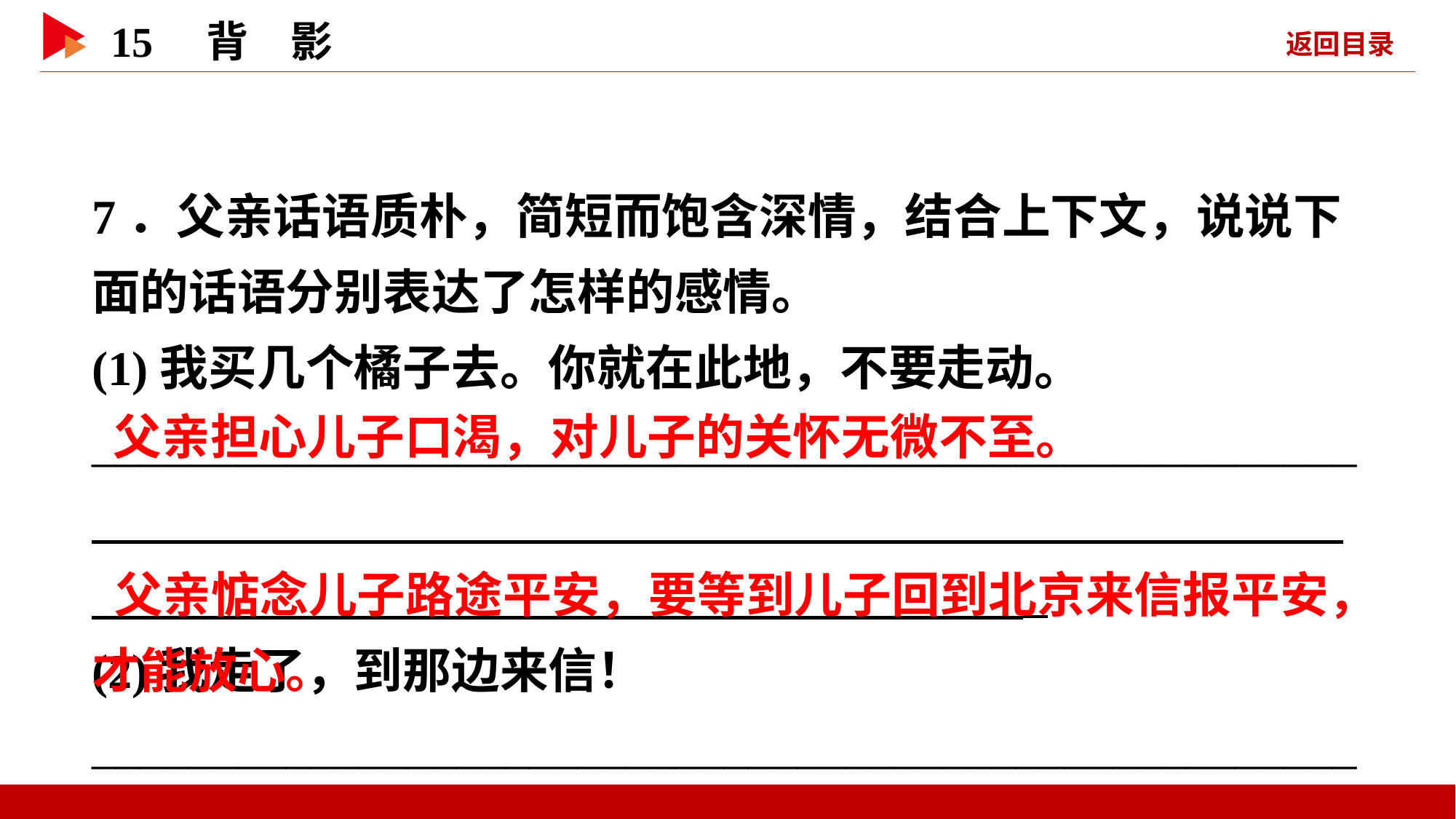

7．父亲话语质朴，简短而饱含深情，结合上下文，说说下面的话语分别表达了怎样的感情。
(1)我买几个橘子去。你就在此地，不要走动。
____________________________________________________
(2)我走了，到那边来信！
________________________________________________________________________________________________________
 父亲担心儿子口渴，对儿子的关怀无微不至。
 父亲惦念儿子路途平安，要等到儿子回到北京来信报平安，才能放心。